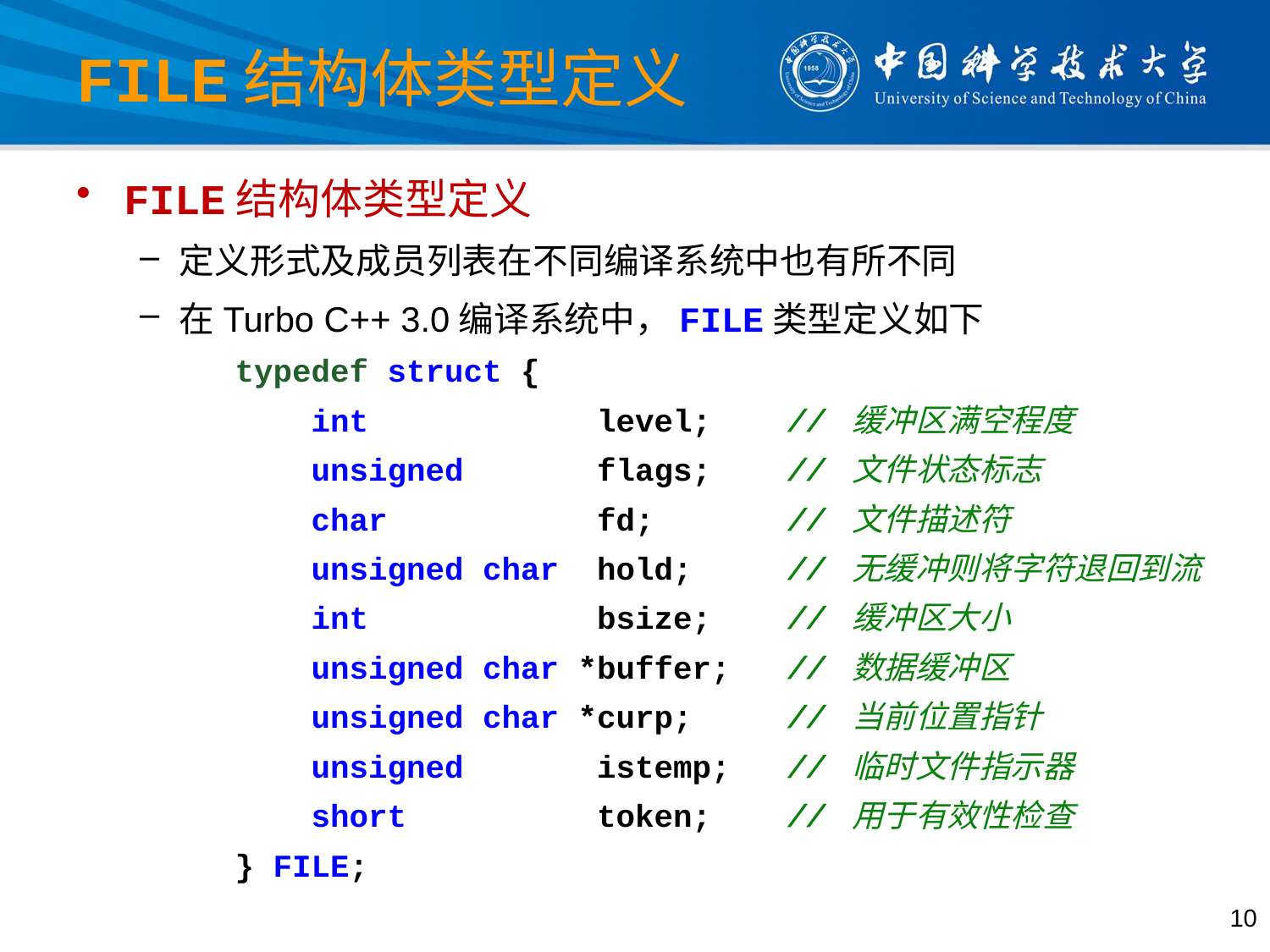

# FILE结构体类型定义
FILE结构体类型定义
定义形式及成员列表在不同编译系统中也有所不同
在Turbo C++ 3.0编译系统中，FILE类型定义如下
typedef struct {
    int            level;    // 缓冲区满空程度
    unsigned       flags;    // 文件状态标志
    char           fd;       // 文件描述符
    unsigned char  hold;     // 无缓冲则将字符退回到流
    int            bsize;    // 缓冲区大小
    unsigned char *buffer;   // 数据缓冲区
    unsigned char *curp;     // 当前位置指针
    unsigned       istemp;   // 临时文件指示器
    short          token;    // 用于有效性检查
} FILE;
10